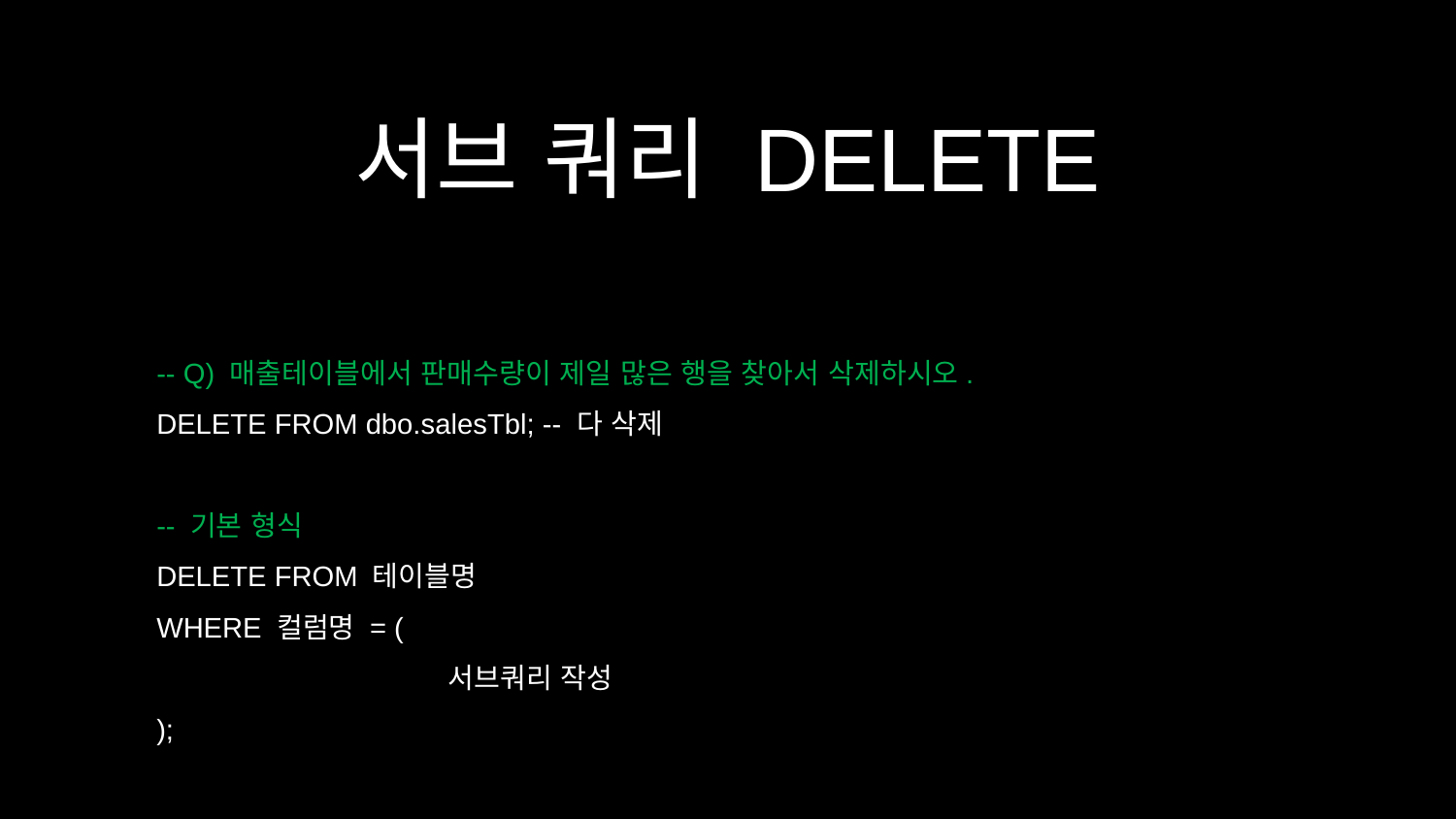

# 서브 쿼리 DELETE
-- Q) 매출테이블에서 판매수량이 제일 많은 행을 찾아서 삭제하시오.
DELETE FROM dbo.salesTbl; -- 다 삭제

-- 기본 형식
DELETE FROM 테이블명
WHERE 컬럼명 = (
		서브쿼리 작성
);